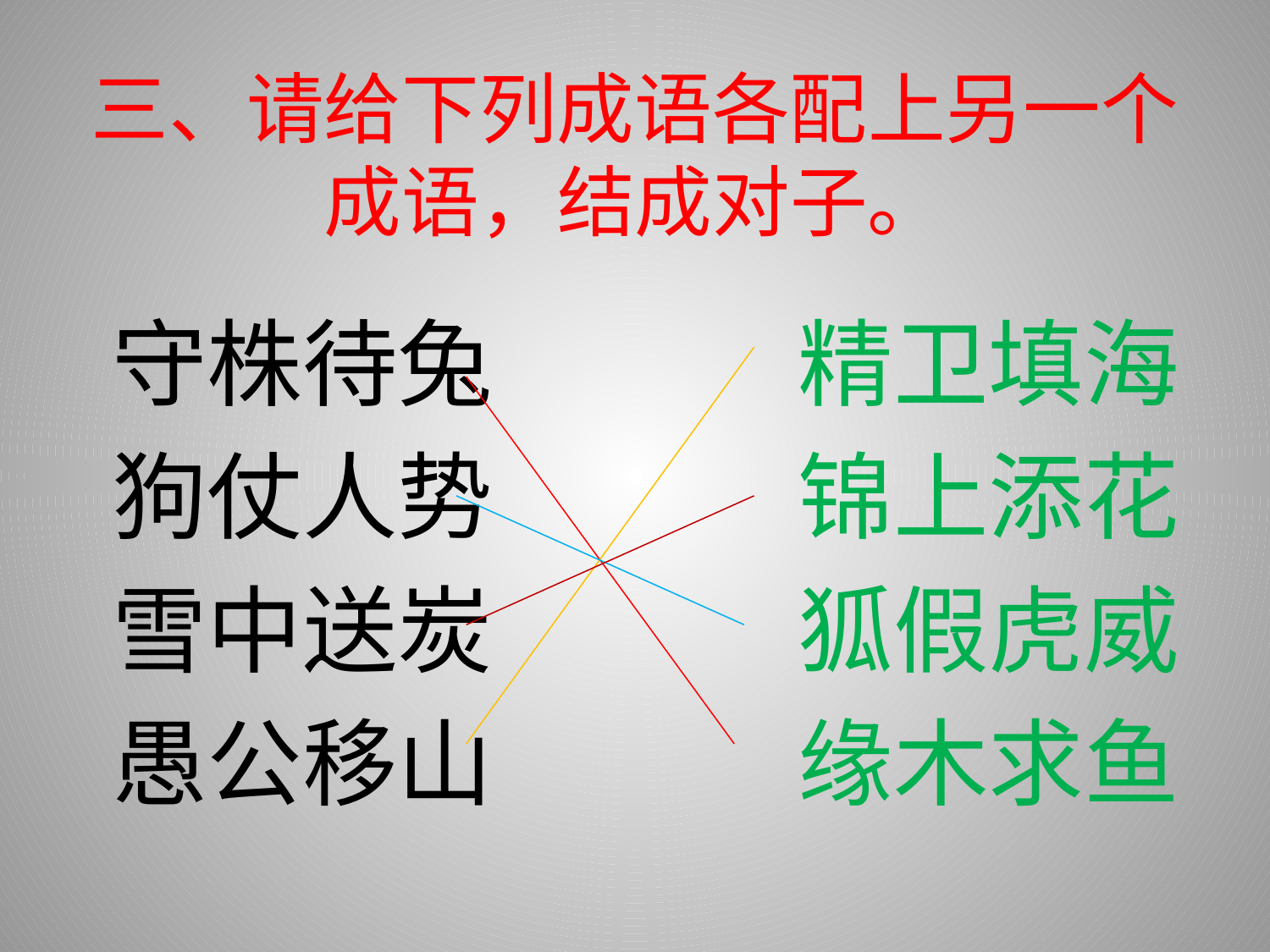

# 三、请给下列成语各配上另一个成语，结成对子。
守株待兔			精卫填海
狗仗人势 			锦上添花
雪中送炭 			狐假虎威
愚公移山 			缘木求鱼